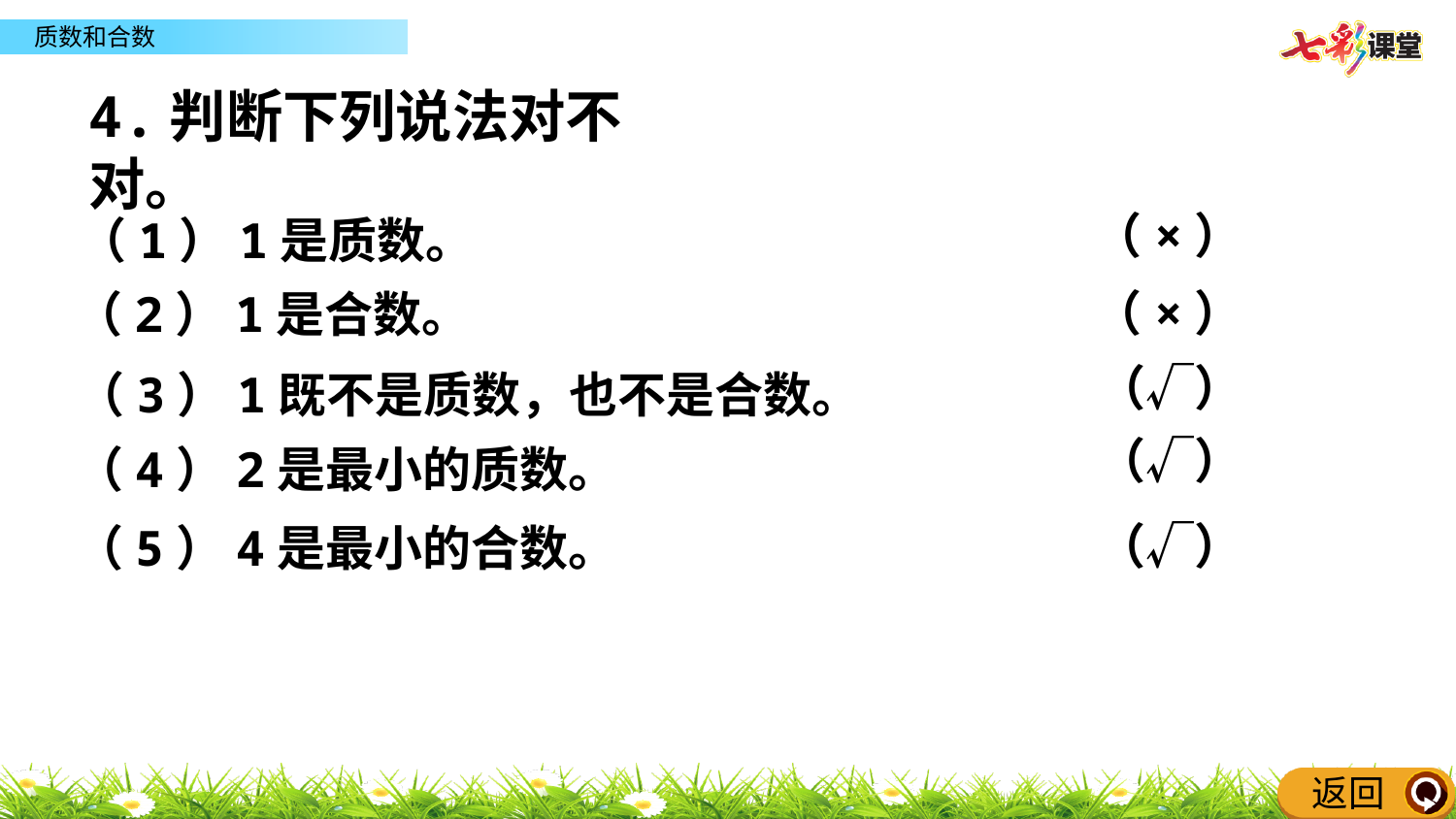

同步练习

4.判断下列说法对不对。
（×）
（1）1是质数。
（×）
（2）1是合数。
（√）
（3）1既不是质数，也不是合数。
（√）
（4）2是最小的质数。
（√）
（5）4是最小的合数。